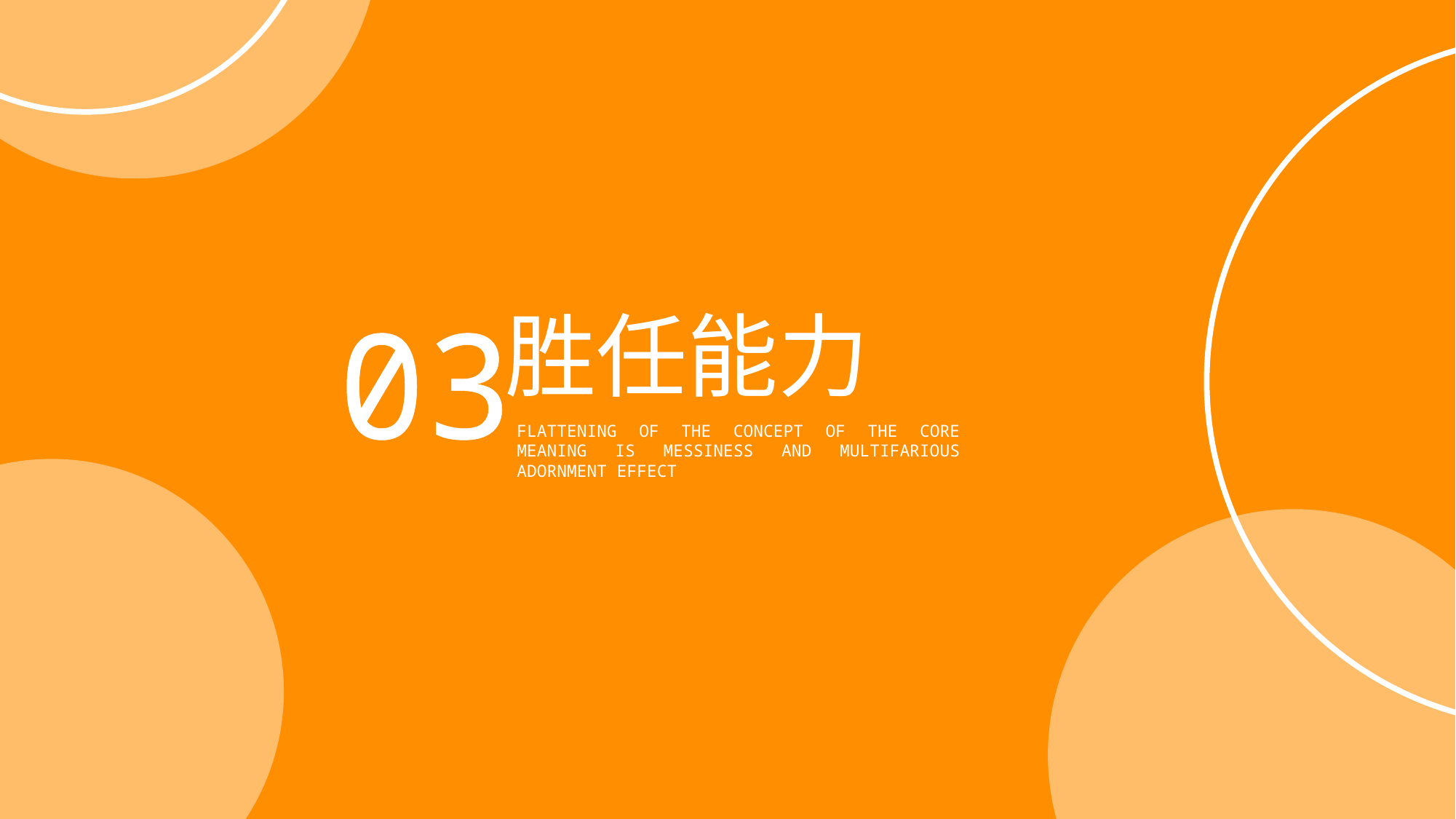

03
胜任能力
FLATTENING OF THE CONCEPT OF THE CORE MEANING IS MESSINESS AND MULTIFARIOUS ADORNMENT EFFECT